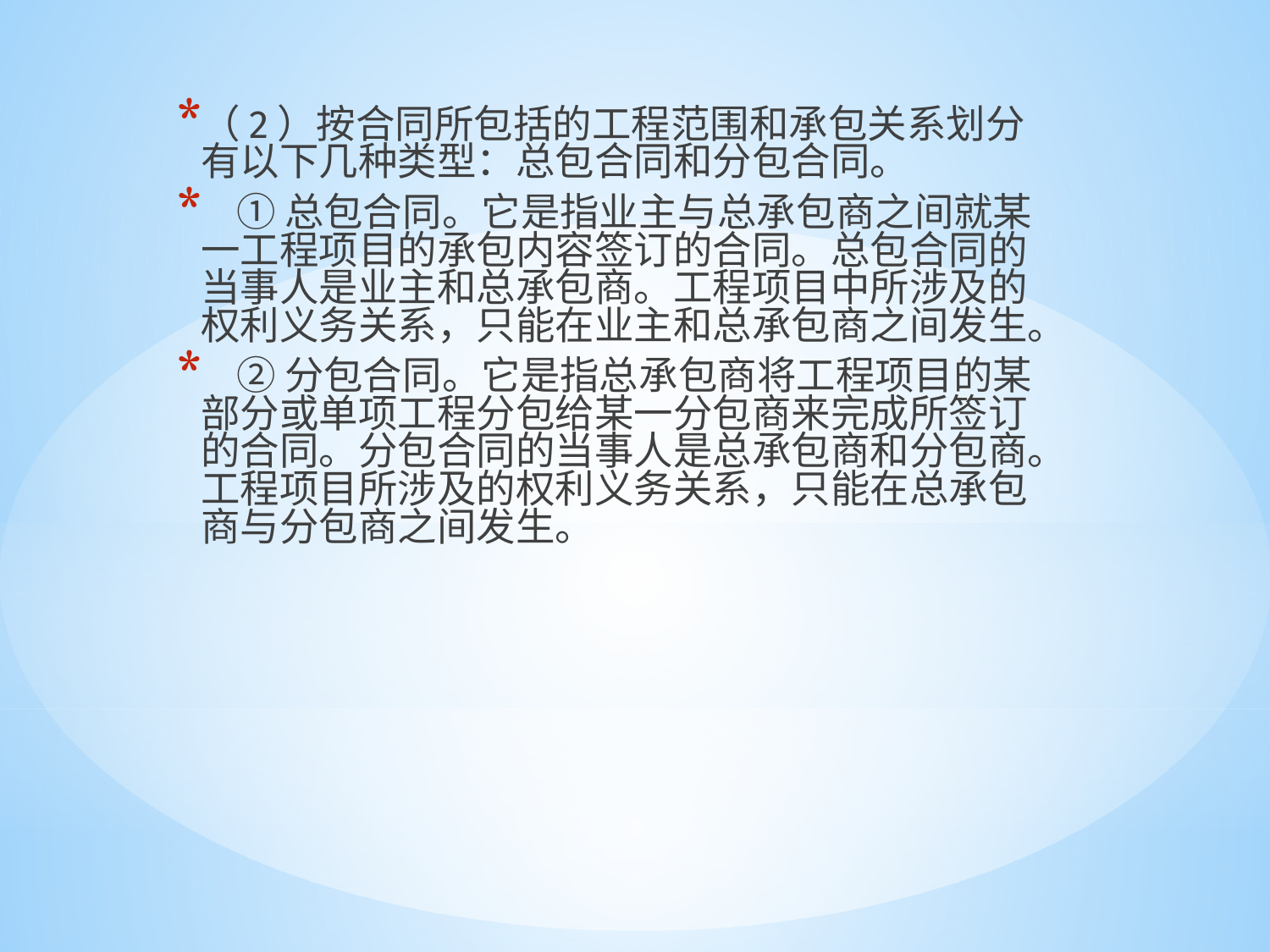

（2）按合同所包括的工程范围和承包关系划分有以下几种类型：总包合同和分包合同。
    ①总包合同。它是指业主与总承包商之间就某一工程项目的承包内容签订的合同。总包合同的当事人是业主和总承包商。工程项目中所涉及的权利义务关系，只能在业主和总承包商之间发生。
    ②分包合同。它是指总承包商将工程项目的某部分或单项工程分包给某一分包商来完成所签订的合同。分包合同的当事人是总承包商和分包商。工程项目所涉及的权利义务关系，只能在总承包商与分包商之间发生。

#